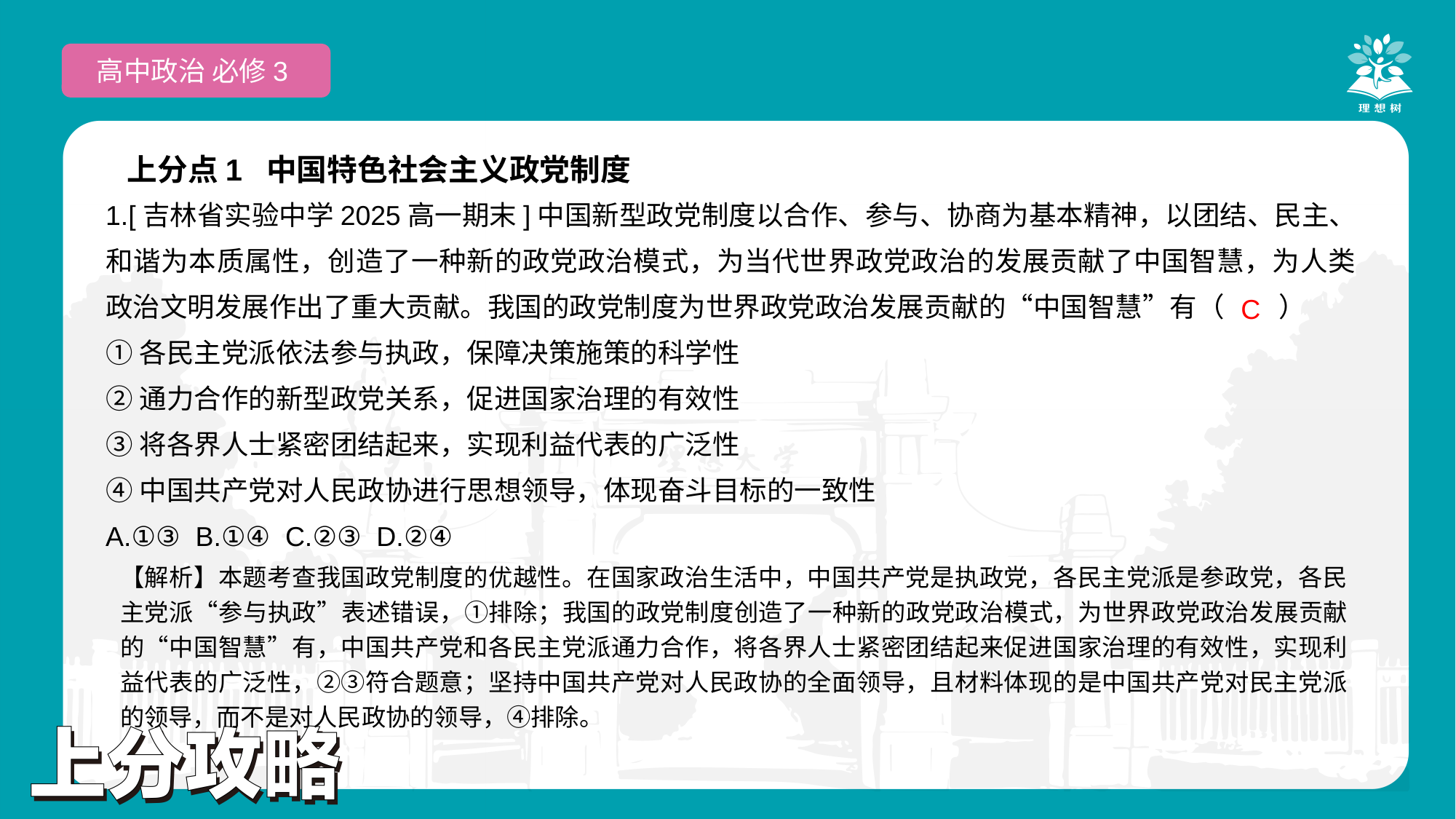

高中政治 必修3
上分点1  中国特色社会主义政党制度
1.[吉林省实验中学2025高一期末]中国新型政党制度以合作、参与、协商为基本精神，以团结、民主、和谐为本质属性，创造了一种新的政党政治模式，为当代世界政党政治的发展贡献了中国智慧，为人类政治文明发展作出了重大贡献。我国的政党制度为世界政党政治发展贡献的“中国智慧”有（　　）
①各民主党派依法参与执政，保障决策施策的科学性
②通力合作的新型政党关系，促进国家治理的有效性
③将各界人士紧密团结起来，实现利益代表的广泛性
④中国共产党对人民政协进行思想领导，体现奋斗目标的一致性
A.①③  B.①④  C.②③  D.②④
 C
【解析】本题考查我国政党制度的优越性。在国家政治生活中，中国共产党是执政党，各民主党派是参政党，各民主党派“参与执政”表述错误，①排除；我国的政党制度创造了一种新的政党政治模式，为世界政党政治发展贡献的“中国智慧”有，中国共产党和各民主党派通力合作，将各界人士紧密团结起来促进国家治理的有效性，实现利益代表的广泛性，②③符合题意；坚持中国共产党对人民政协的全面领导，且材料体现的是中国共产党对民主党派的领导，而不是对人民政协的领导，④排除。